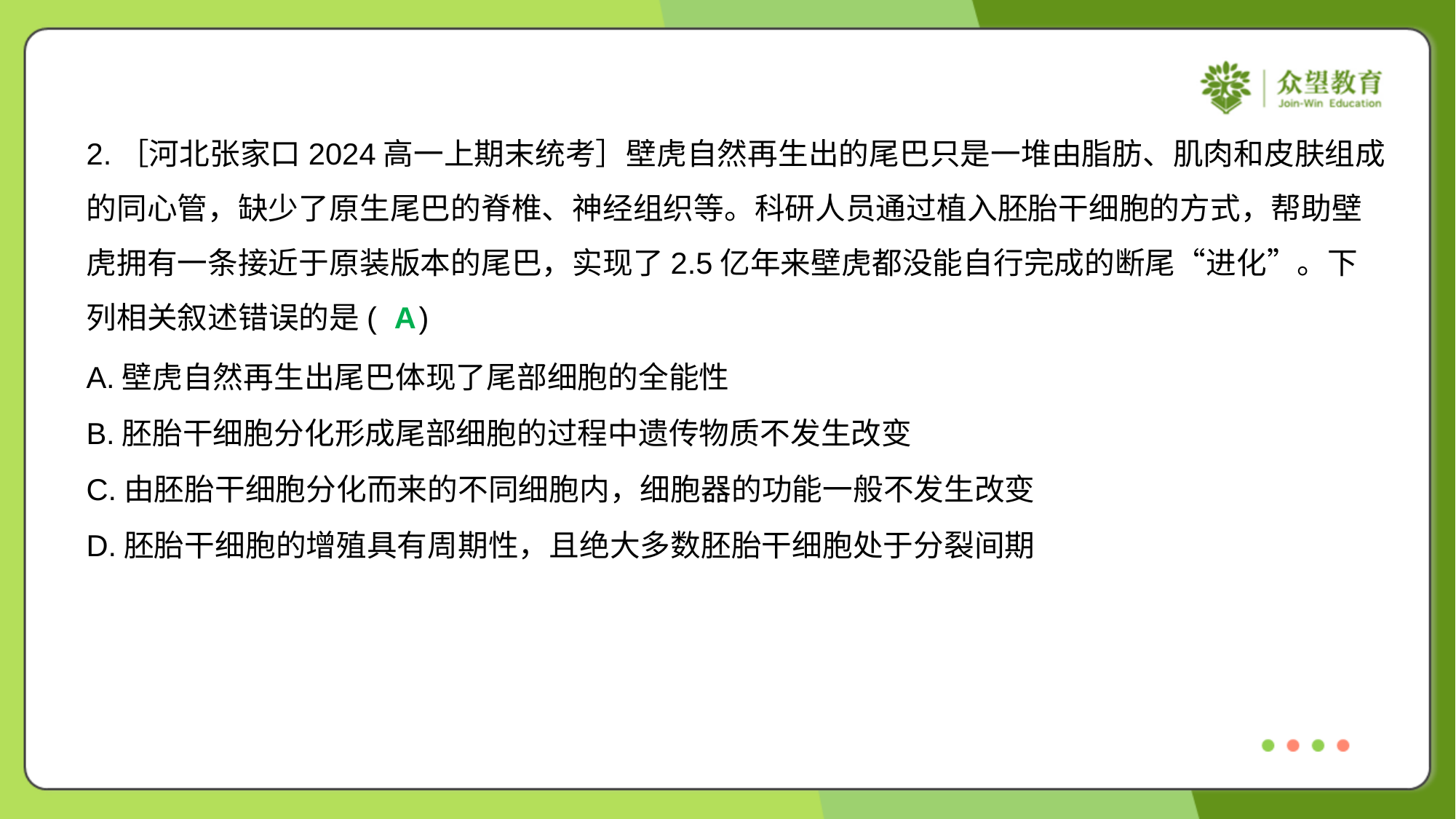

2.［河北张家口2024高一上期末统考］壁虎自然再生出的尾巴只是一堆由脂肪、肌肉和皮肤组成
的同心管，缺少了原生尾巴的脊椎、神经组织等。科研人员通过植入胚胎干细胞的方式，帮助壁
虎拥有一条接近于原装版本的尾巴，实现了2.5亿年来壁虎都没能自行完成的断尾“进化”。下
列相关叙述错误的是(     )
A
A.壁虎自然再生出尾巴体现了尾部细胞的全能性
B.胚胎干细胞分化形成尾部细胞的过程中遗传物质不发生改变
C.由胚胎干细胞分化而来的不同细胞内，细胞器的功能一般不发生改变
D.胚胎干细胞的增殖具有周期性，且绝大多数胚胎干细胞处于分裂间期